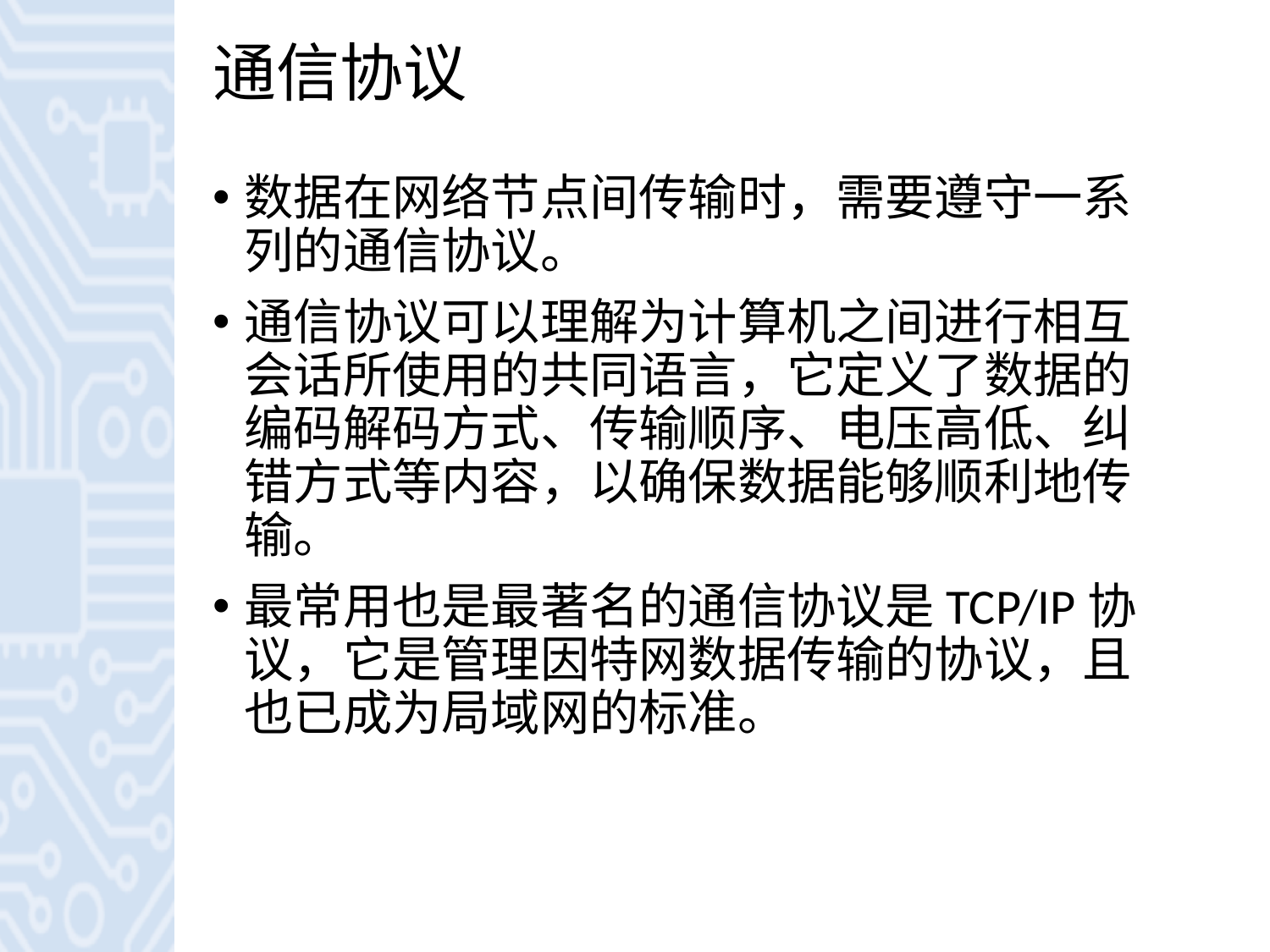

# 通信协议
数据在网络节点间传输时，需要遵守一系列的通信协议。
通信协议可以理解为计算机之间进行相互会话所使用的共同语言，它定义了数据的编码解码方式、传输顺序、电压高低、纠错方式等内容，以确保数据能够顺利地传输。
最常用也是最著名的通信协议是TCP/IP协议，它是管理因特网数据传输的协议，且也已成为局域网的标准。